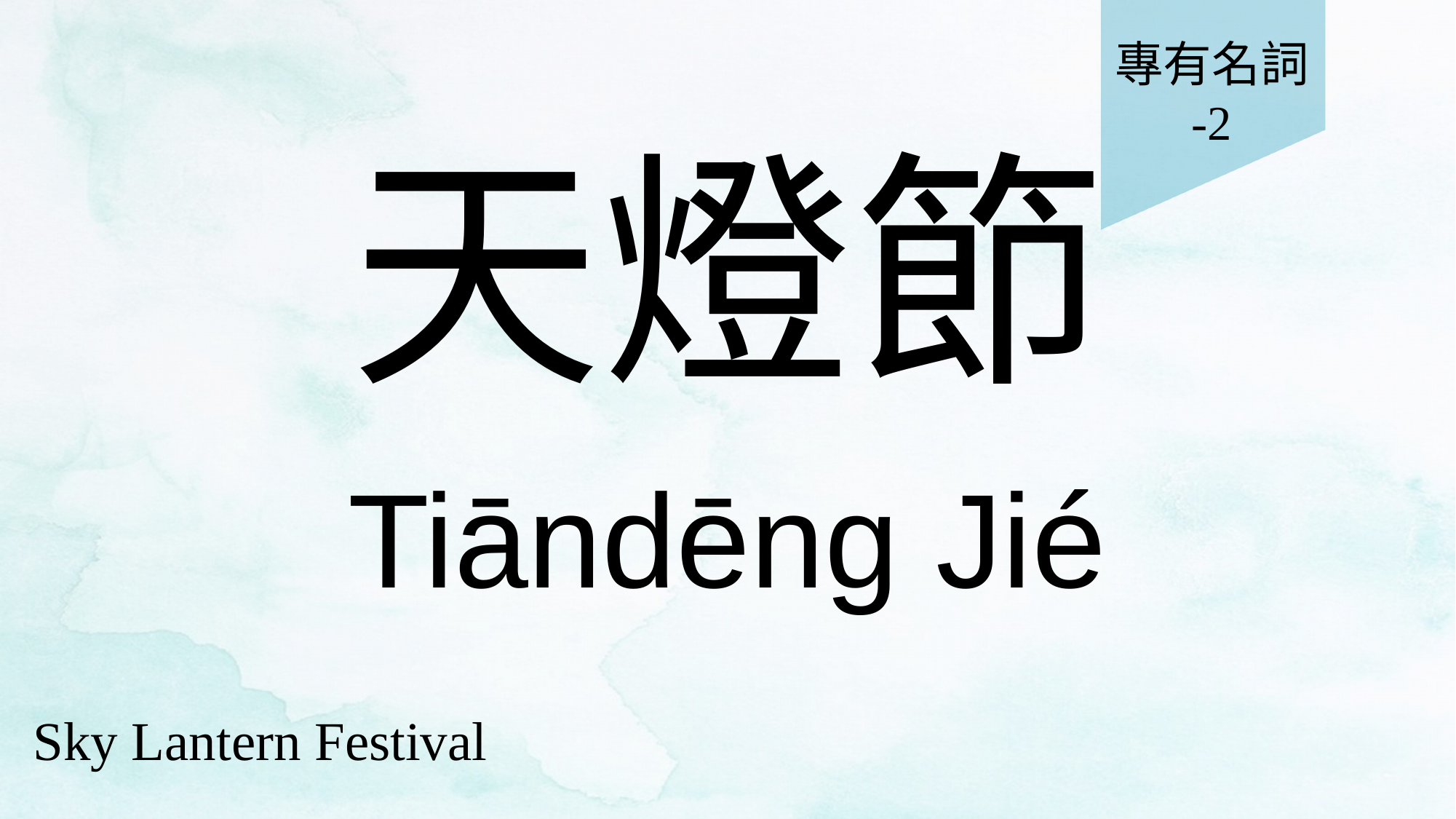

專有名詞
-2
# 天燈節
Tiāndēng Jié
Sky Lantern Festival